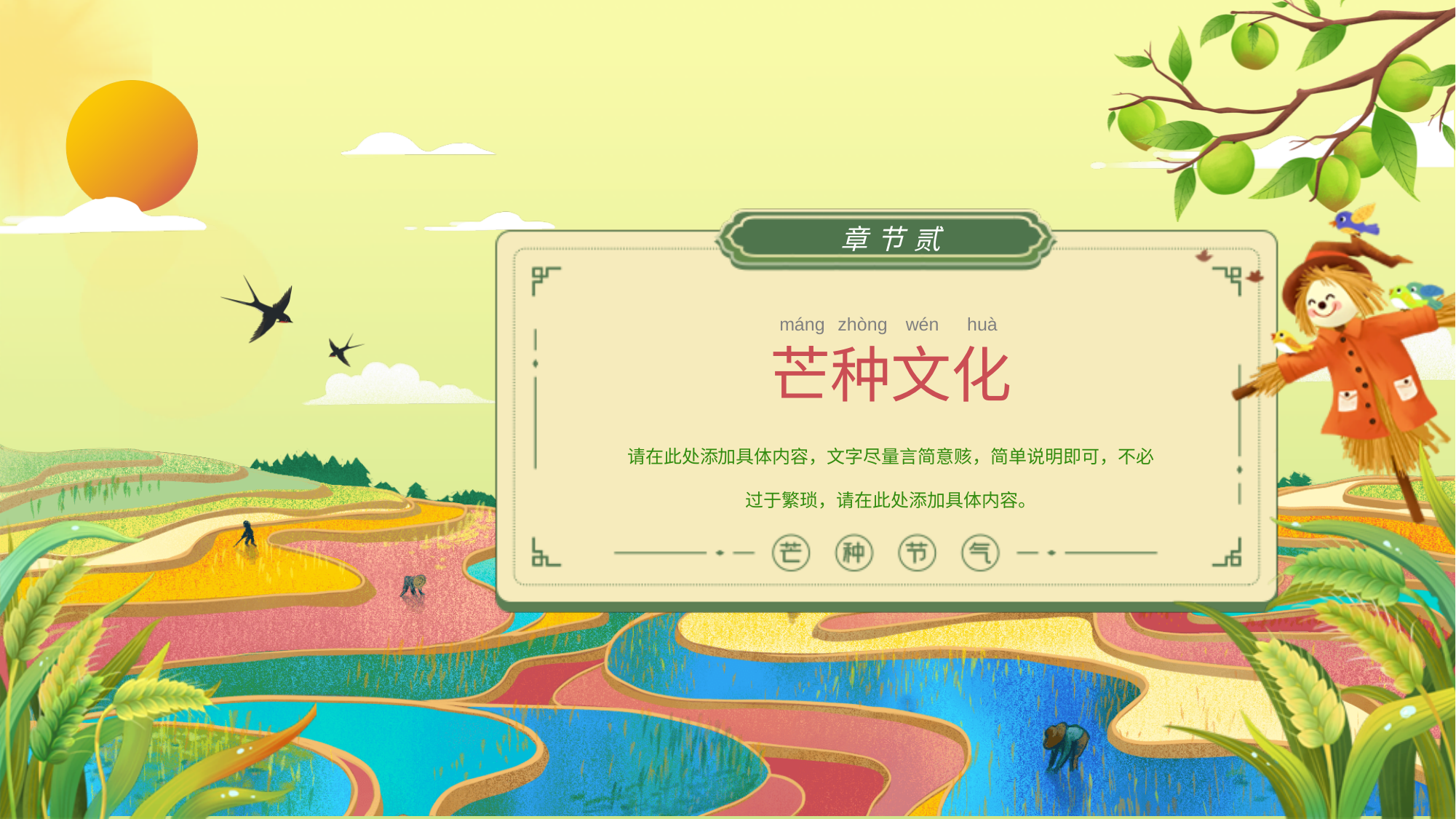

章节贰
máng
zhòng
wén
 huà
芒种文化
请在此处添加具体内容，文字尽量言简意赅，简单说明即可，不必过于繁琐，请在此处添加具体内容。